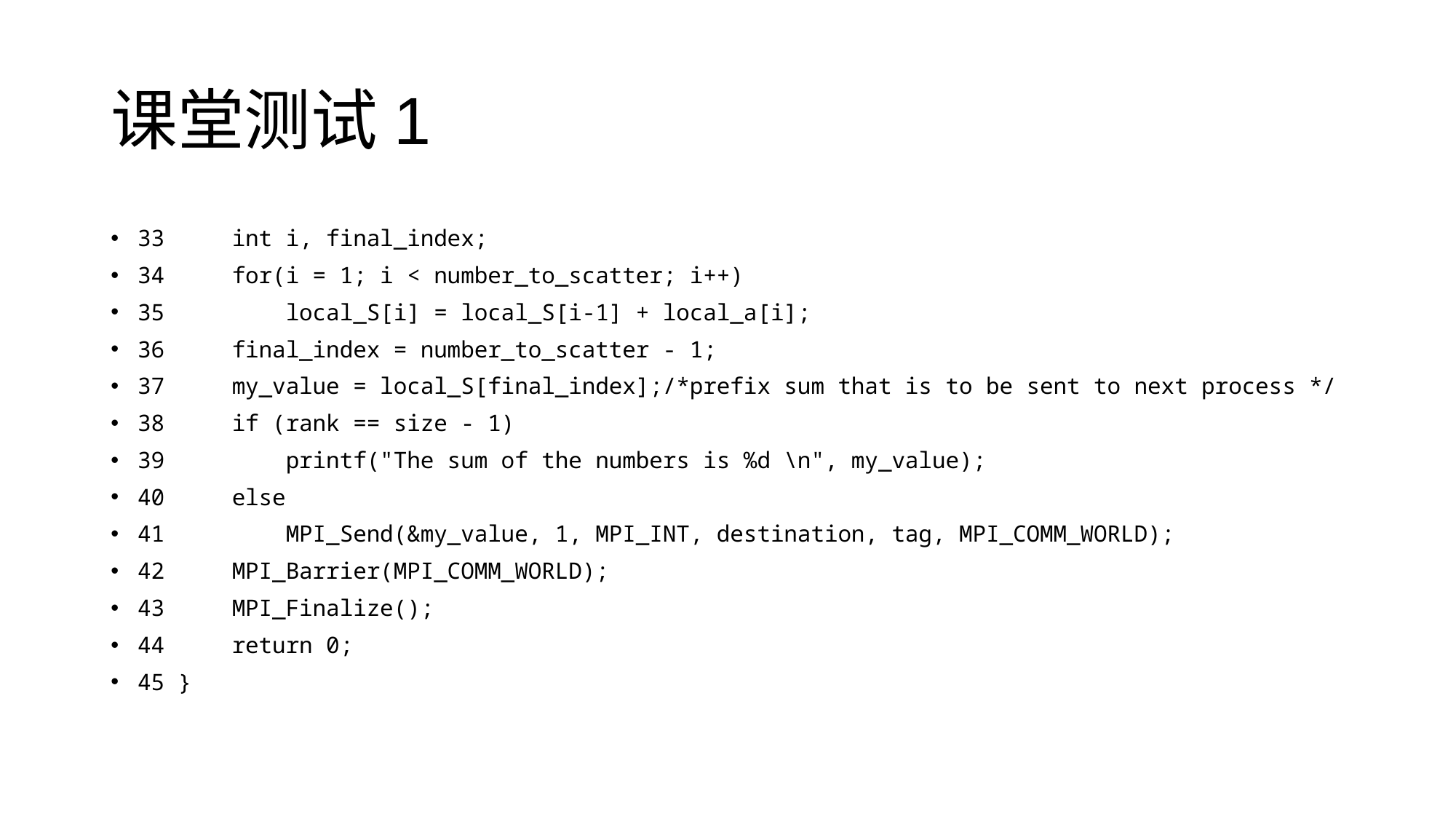

# 课堂测试1

33     int i, final_index;
34     for(i = 1; i < number_to_scatter; i++)
35         local_S[i] = local_S[i-1] + local_a[i];
36     final_index = number_to_scatter - 1;
37     my_value = local_S[final_index];/*prefix sum that is to be sent to next process */
38     if (rank == size - 1)
39         printf("The sum of the numbers is %d \n", my_value);
40     else
41         MPI_Send(&my_value, 1, MPI_INT, destination, tag, MPI_COMM_WORLD);
42     MPI_Barrier(MPI_COMM_WORLD);
43     MPI_Finalize();
44     return 0;
45 }